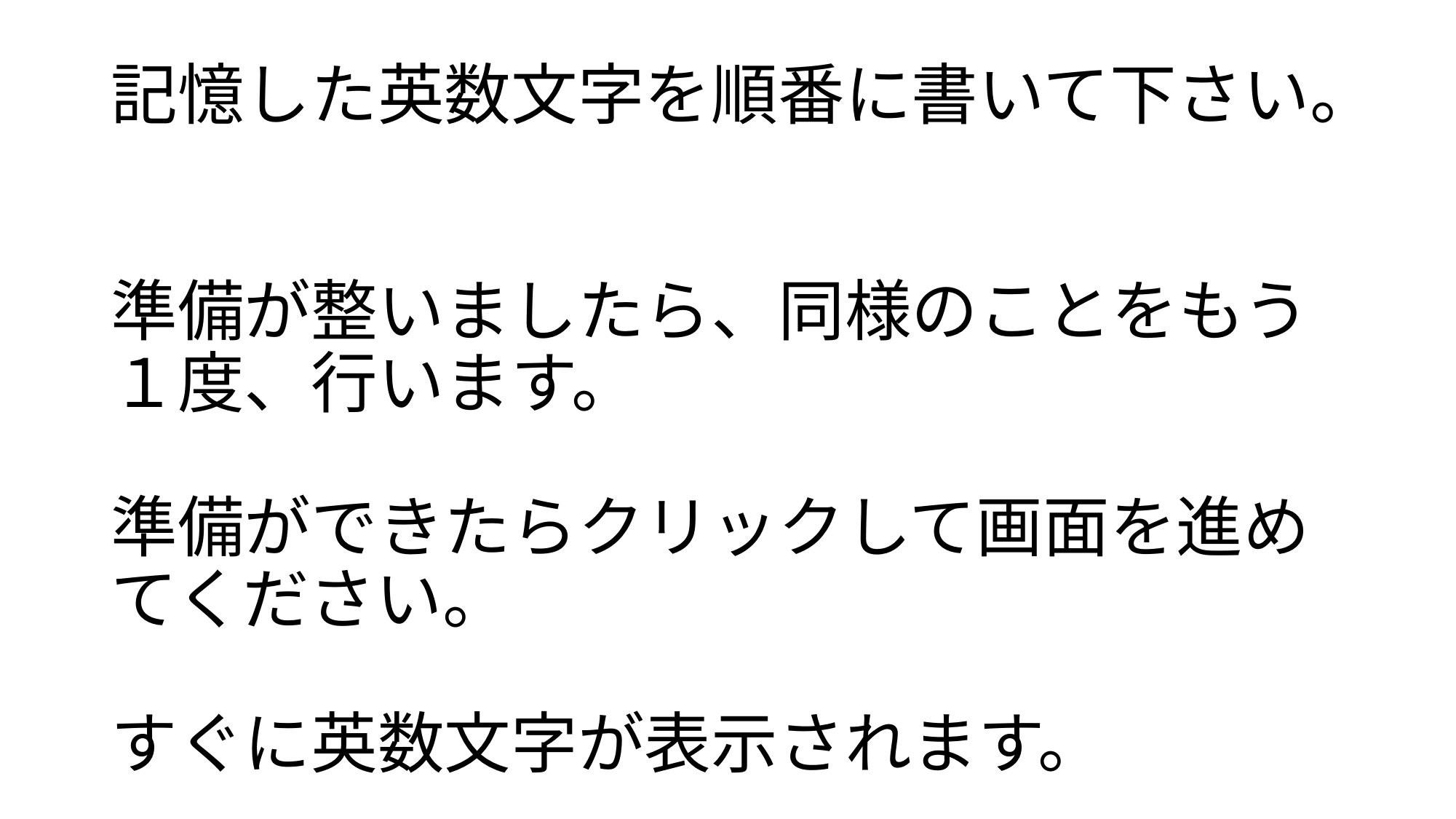

記憶した英数文字を順番に書いて下さい。
準備が整いましたら、同様のことをもう１度、行います。
準備ができたらクリックして画面を進めてください。
すぐに英数文字が表示されます。